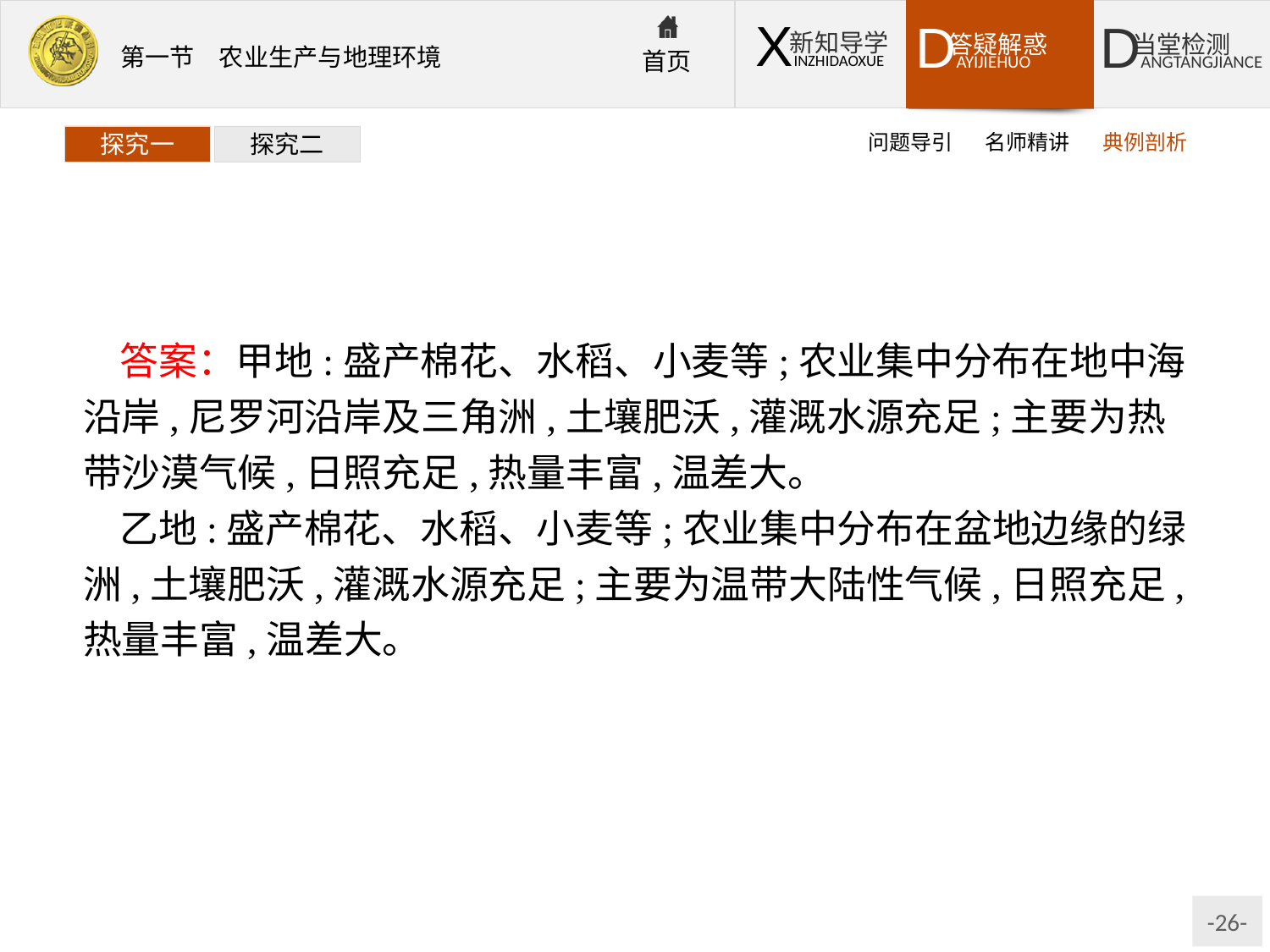

问题导引
名师精讲
典例剖析
探究一
探究二
答案：甲地:盛产棉花、水稻、小麦等;农业集中分布在地中海沿岸,尼罗河沿岸及三角洲,土壤肥沃,灌溉水源充足;主要为热带沙漠气候,日照充足,热量丰富,温差大。
乙地:盛产棉花、水稻、小麦等;农业集中分布在盆地边缘的绿洲,土壤肥沃,灌溉水源充足;主要为温带大陆性气候,日照充足,热量丰富,温差大。